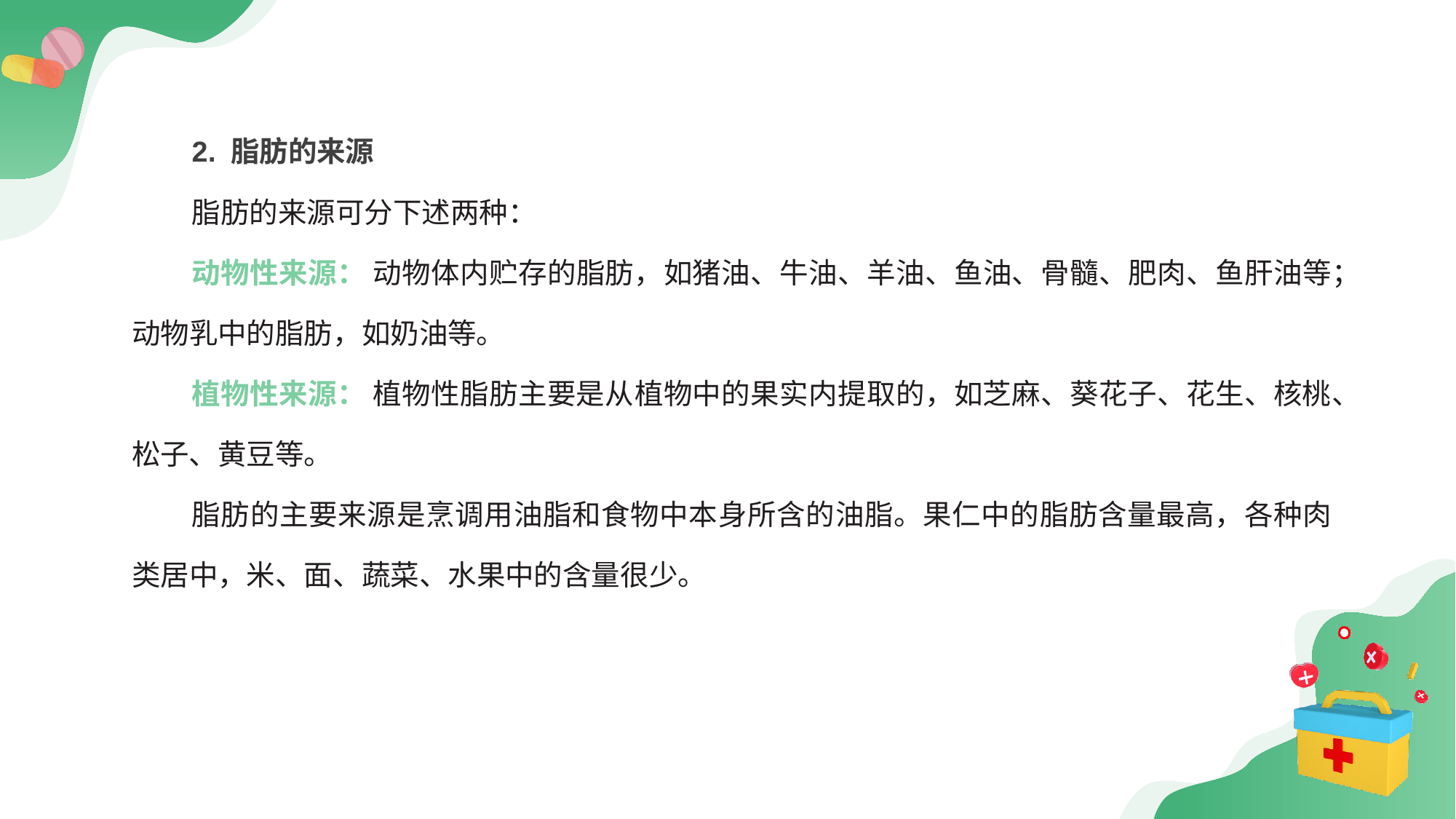

2. 脂肪的来源
脂肪的来源可分下述两种：
动物性来源： 动物体内贮存的脂肪，如猪油、牛油、羊油、鱼油、骨髓、肥肉、鱼肝油等；动物乳中的脂肪，如奶油等。
植物性来源： 植物性脂肪主要是从植物中的果实内提取的，如芝麻、葵花子、花生、核桃、松子、黄豆等。
脂肪的主要来源是烹调用油脂和食物中本身所含的油脂。果仁中的脂肪含量最高，各种肉类居中，米、面、蔬菜、水果中的含量很少。